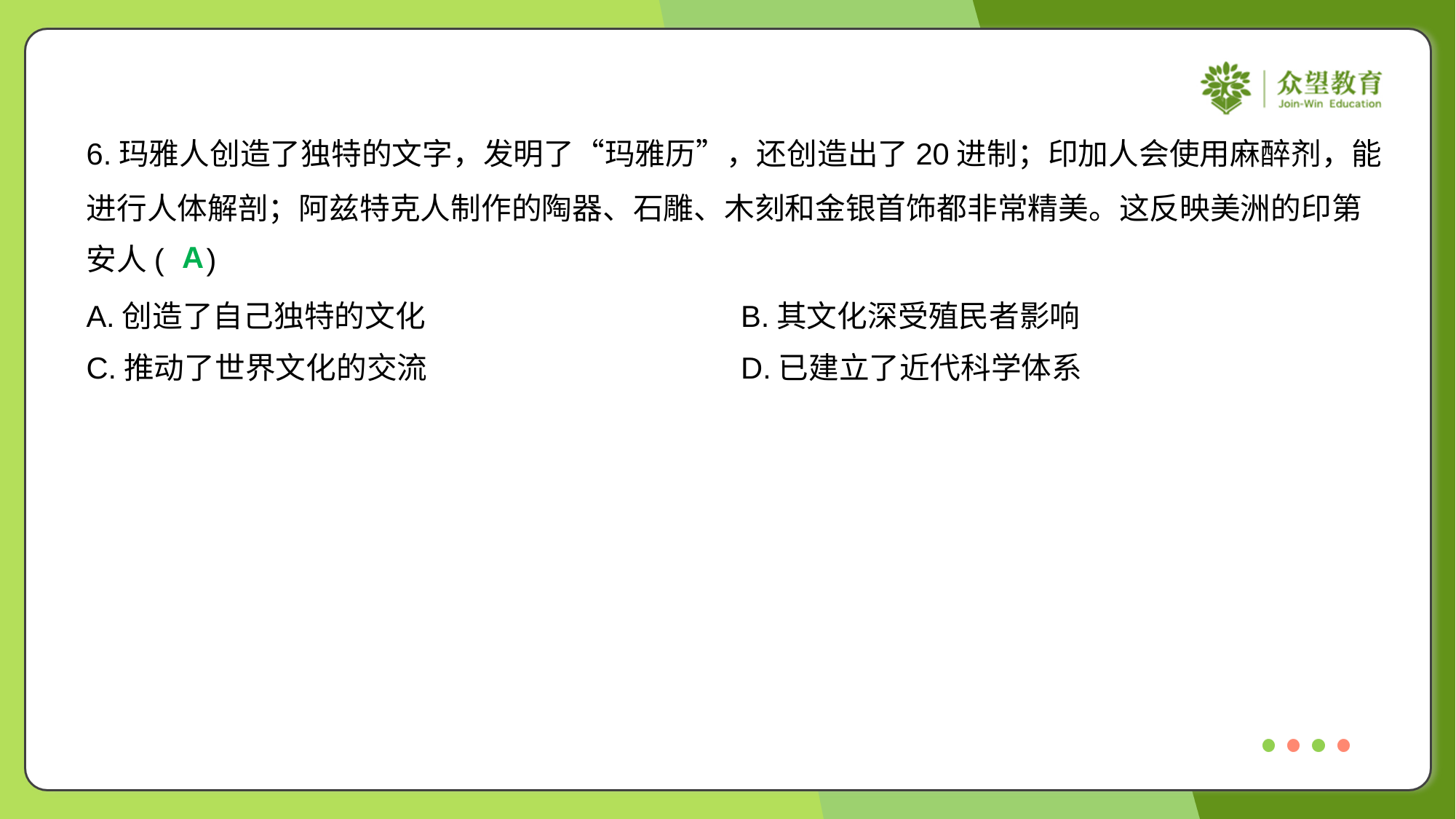

6.玛雅人创造了独特的文字，发明了“玛雅历”，还创造出了20进制；印加人会使用麻醉剂，能
进行人体解剖；阿兹特克人制作的陶器、石雕、木刻和金银首饰都非常精美。这反映美洲的印第
安人(     )
A
A.创造了自己独特的文化	B.其文化深受殖民者影响
C.推动了世界文化的交流	D.已建立了近代科学体系